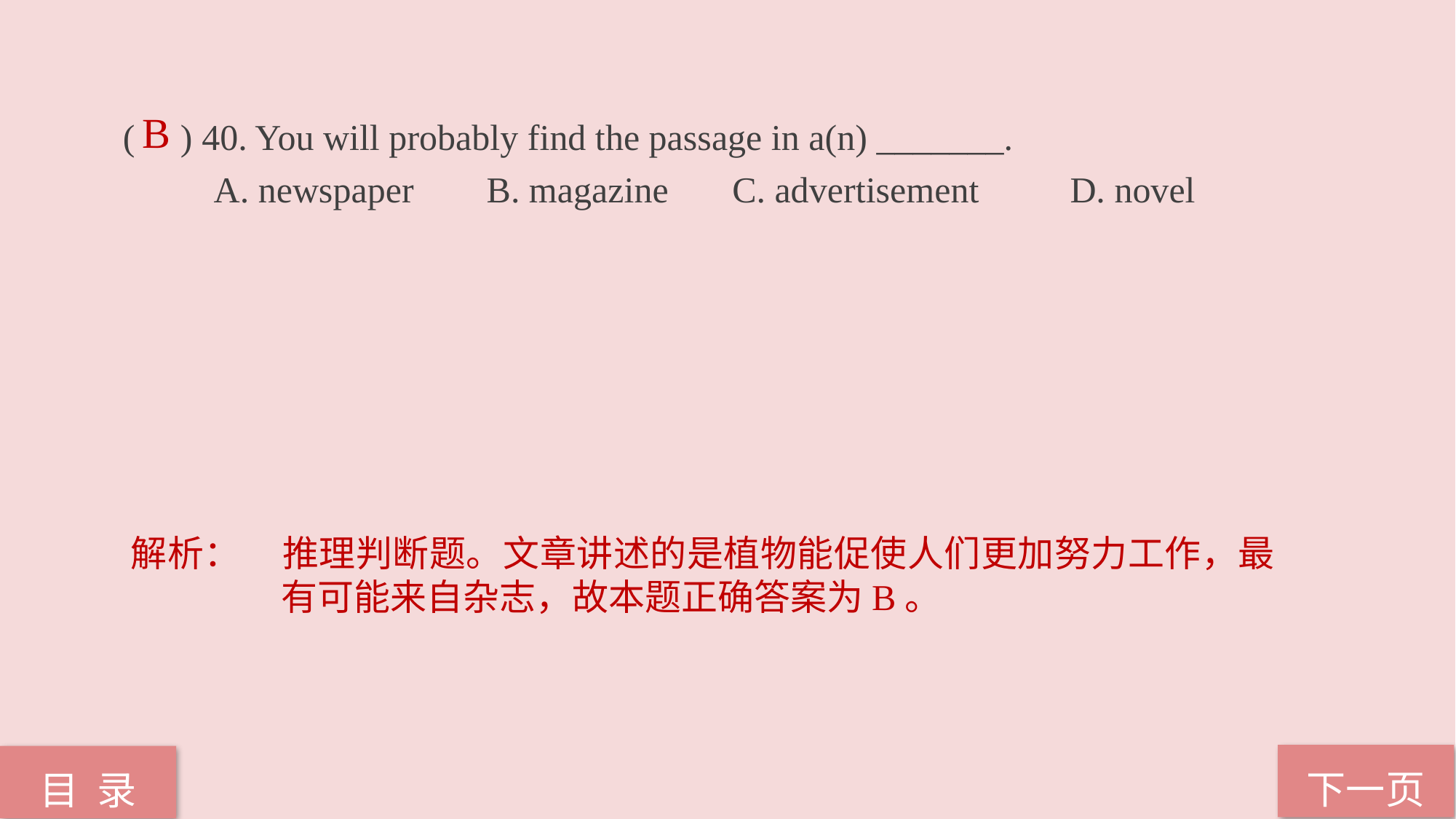

(     ) 40. You will probably find the passage in a(n) _______.
          A. newspaper        B. magazine       C. advertisement          D. novel
B
解析：	推理判断题。文章讲述的是植物能促使人们更加努力工作，最有可能来自杂志，故本题正确答案为B。